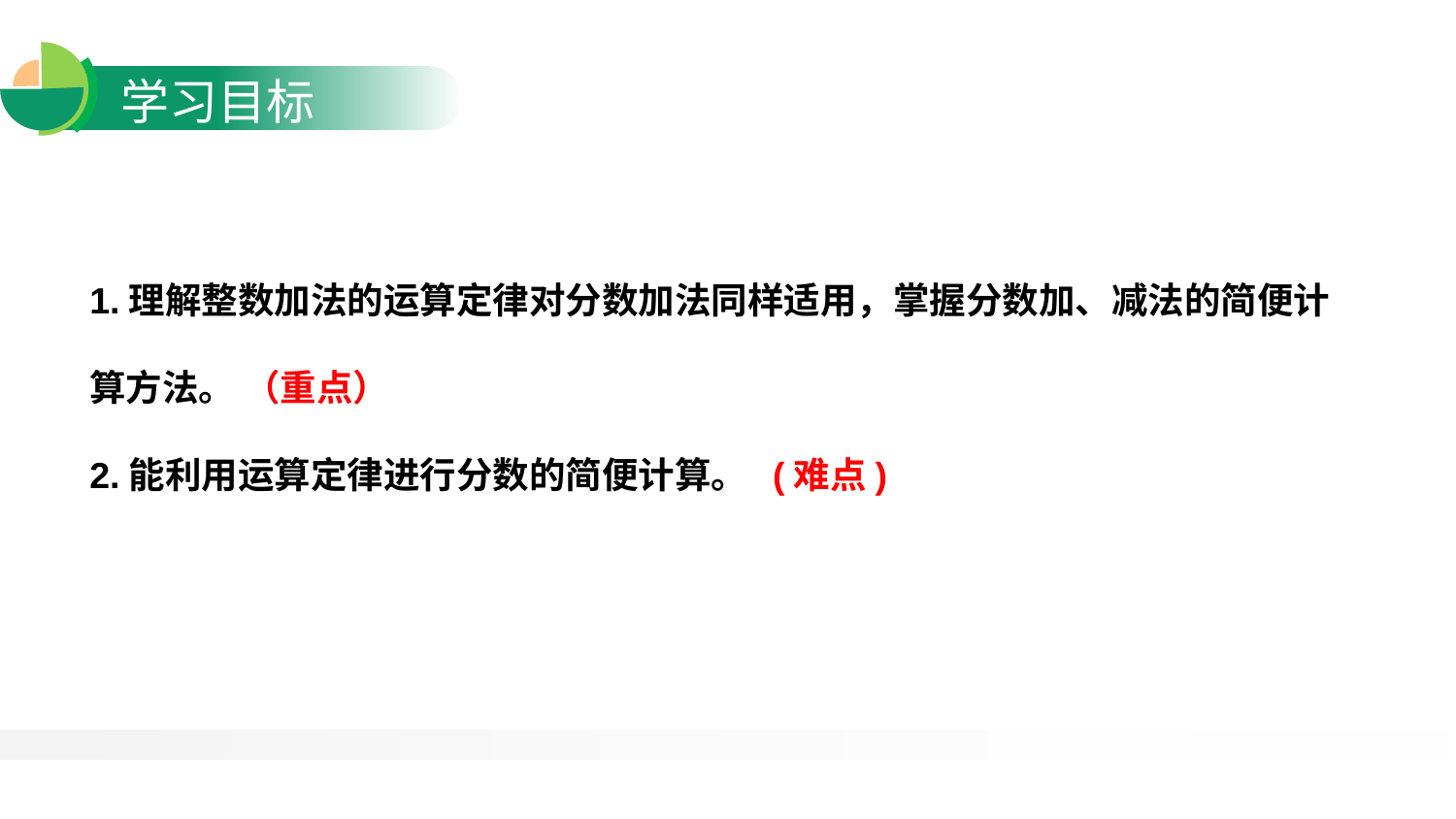

1.理解整数加法的运算定律对分数加法同样适用，掌握分数加、减法的简便计算方法。 （重点）
2.能利用运算定律进行分数的简便计算。  (难点)